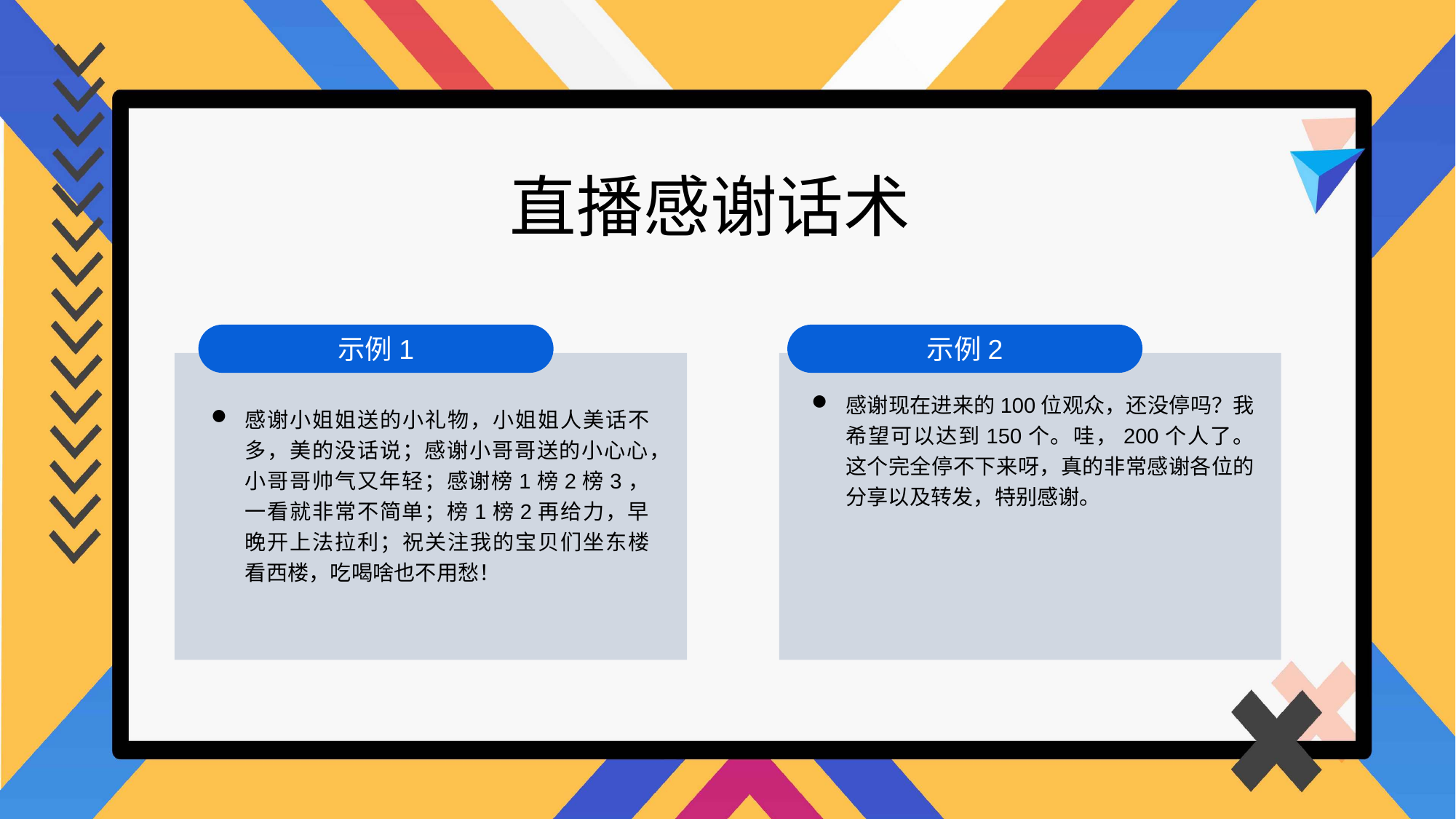

直播感谢话术
示例1
示例2

感谢现在进来的100位观众，还没停吗？我希望可以达到150个。哇，200个人了。这个完全停不下来呀，真的非常感谢各位的分享以及转发，特别感谢。
感谢小姐姐送的小礼物，小姐姐人美话不多，美的没话说；感谢小哥哥送的小心心，小哥哥帅气又年轻；感谢榜1榜2榜3，一看就非常不简单；榜1榜2再给力，早晚开上法拉利；祝关注我的宝贝们坐东楼看西楼，吃喝啥也不用愁！